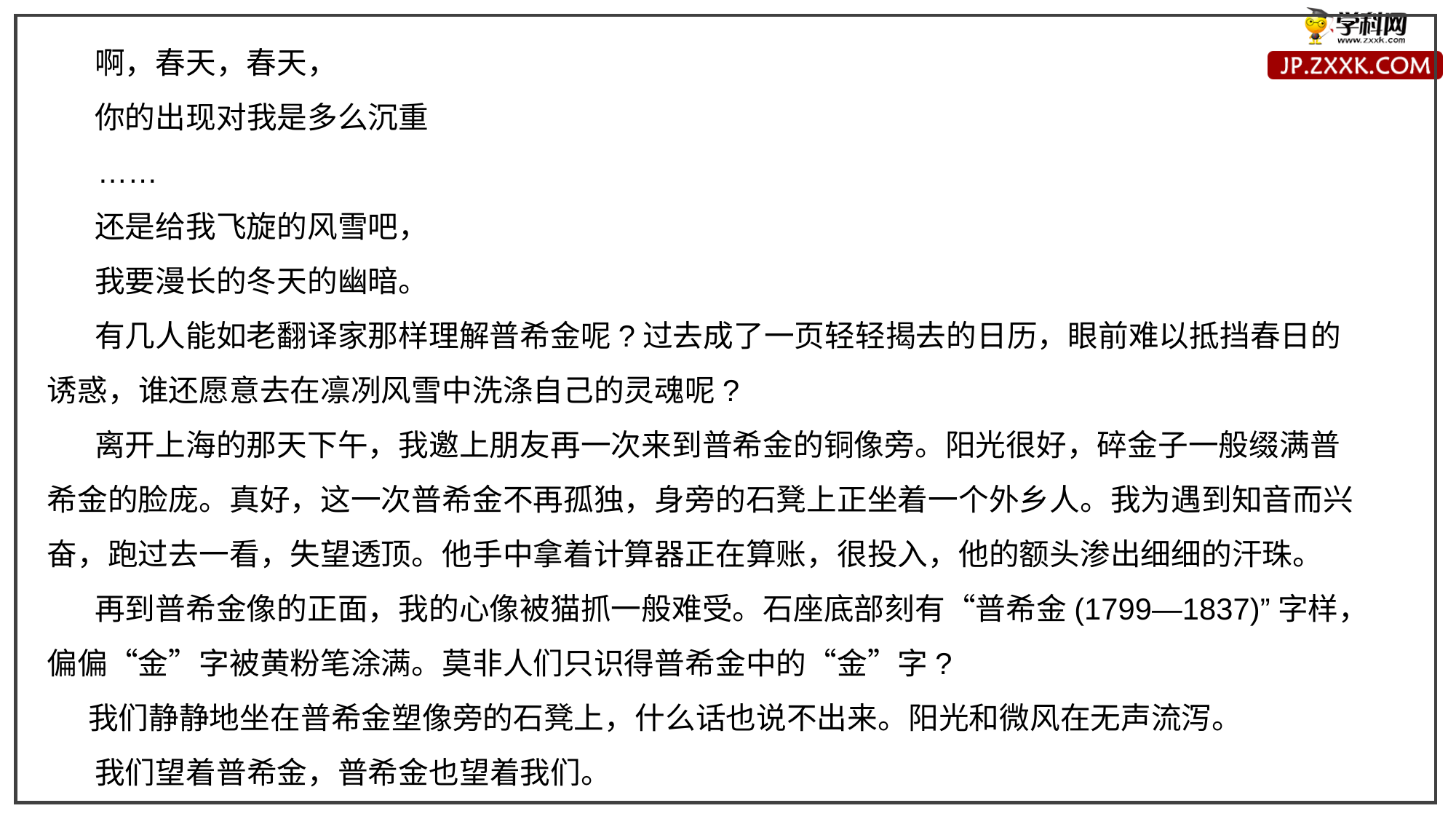

啊，春天，春天，
      你的出现对我是多么沉重
      ……
      还是给我飞旋的风雪吧，
      我要漫长的冬天的幽暗。
      有几人能如老翻译家那样理解普希金呢?过去成了一页轻轻揭去的日历，眼前难以抵挡春日的诱惑，谁还愿意去在凛冽风雪中洗涤自己的灵魂呢?
      离开上海的那天下午，我邀上朋友再一次来到普希金的铜像旁。阳光很好，碎金子一般缀满普希金的脸庞。真好，这一次普希金不再孤独，身旁的石凳上正坐着一个外乡人。我为遇到知音而兴奋，跑过去一看，失望透顶。他手中拿着计算器正在算账，很投入，他的额头渗出细细的汗珠。
      再到普希金像的正面，我的心像被猫抓一般难受。石座底部刻有“普希金(1799—1837)”字样，偏偏“金”字被黄粉笔涂满。莫非人们只识得普希金中的“金”字?
     我们静静地坐在普希金塑像旁的石凳上，什么话也说不出来。阳光和微风在无声流泻。
      我们望着普希金，普希金也望着我们。